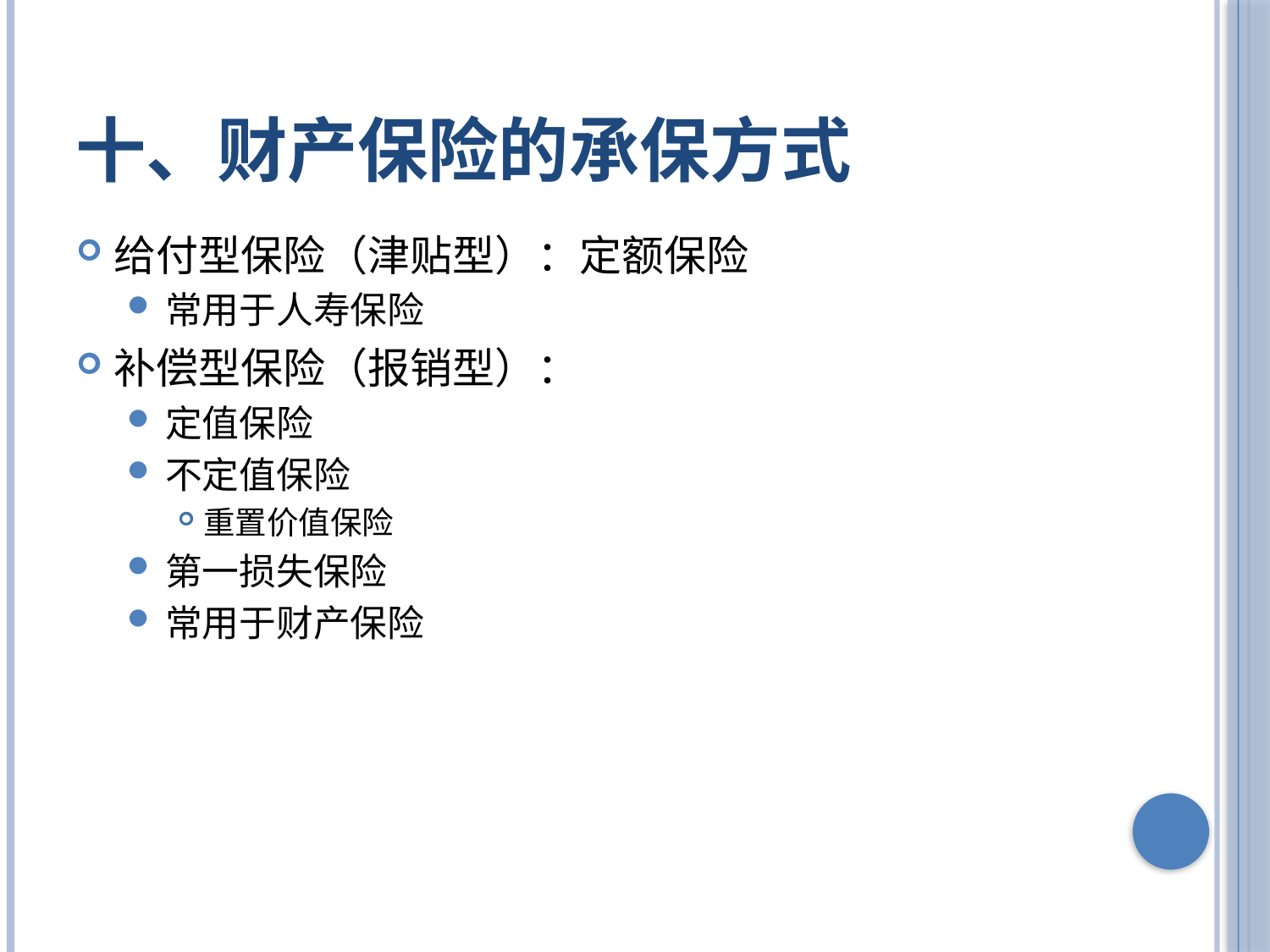

# 十、财产保险的承保方式
给付型保险（津贴型）：定额保险
常用于人寿保险
补偿型保险（报销型）：
定值保险
不定值保险
重置价值保险
第一损失保险
常用于财产保险